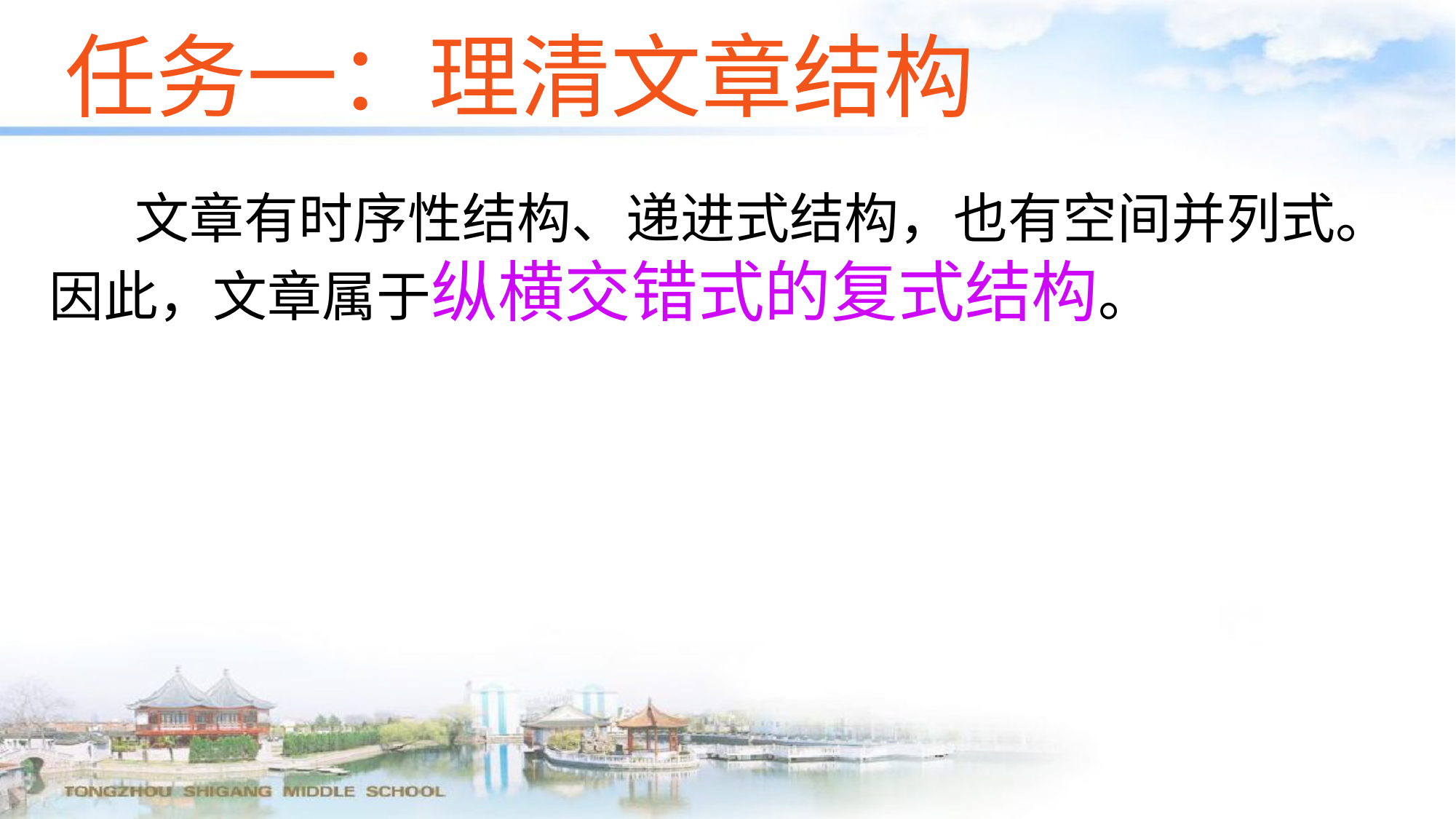

任务一：理清文章结构
文章有时序性结构、递进式结构，也有空间并列式。因此，文章属于纵横交错式的复式结构。